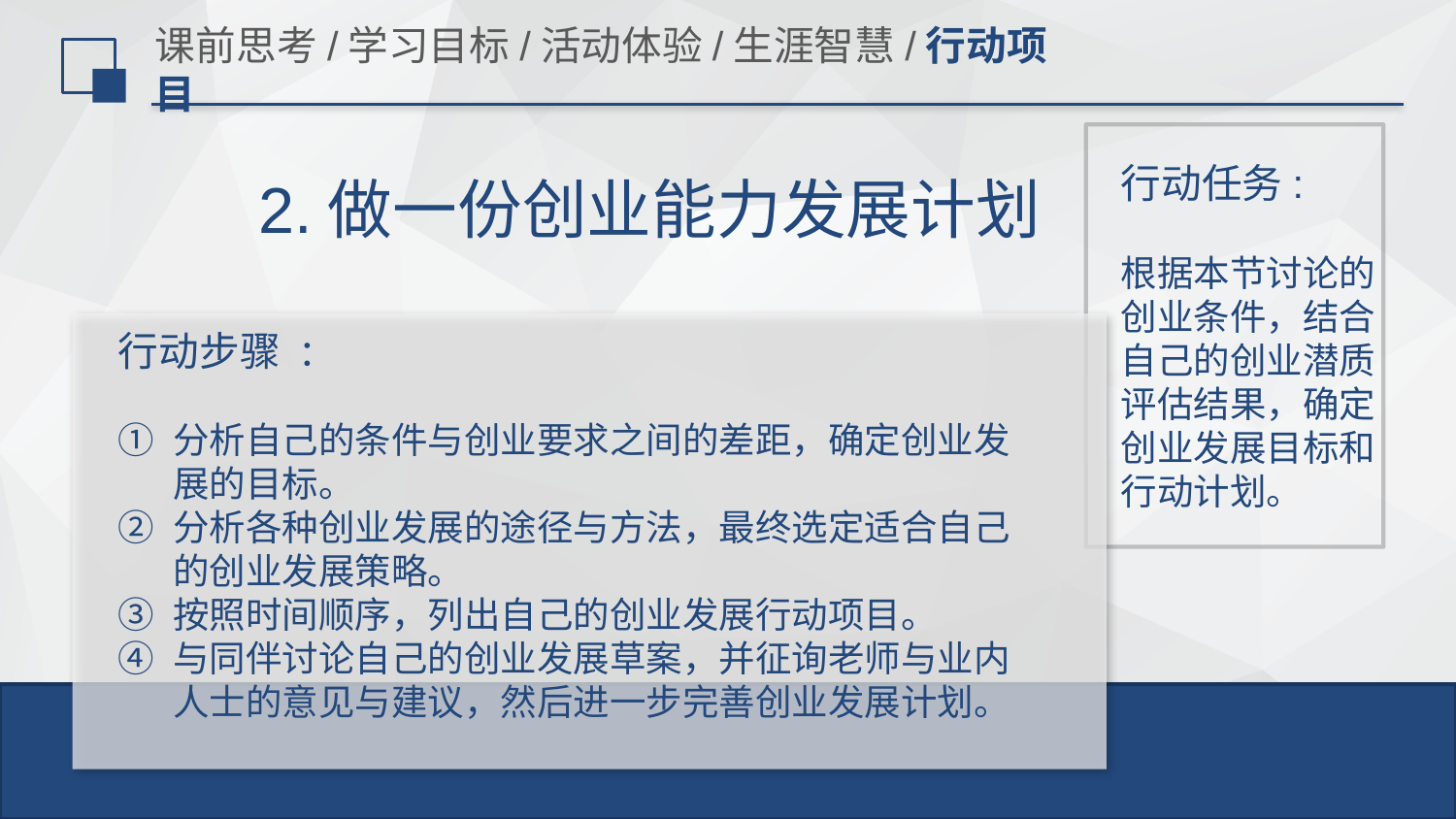

# 课前思考/学习目标/活动体验/生涯智慧/行动项目

行动任务:
 2.做一份创业能力发展计划
根据本节讨论的创业条件，结合自己的创业潜质评估结果，确定创业发展目标和行动计划。

行动步骤  ：

分析自己的条件与创业要求之间的差距，确定创业发展的目标。
分析各种创业发展的途径与方法，最终选定适合自己的创业发展策略。
按照时间顺序，列出自己的创业发展行动项目。
与同伴讨论自己的创业发展草案，并征询老师与业内人士的意见与建议，然后进一步完善创业发展计划。